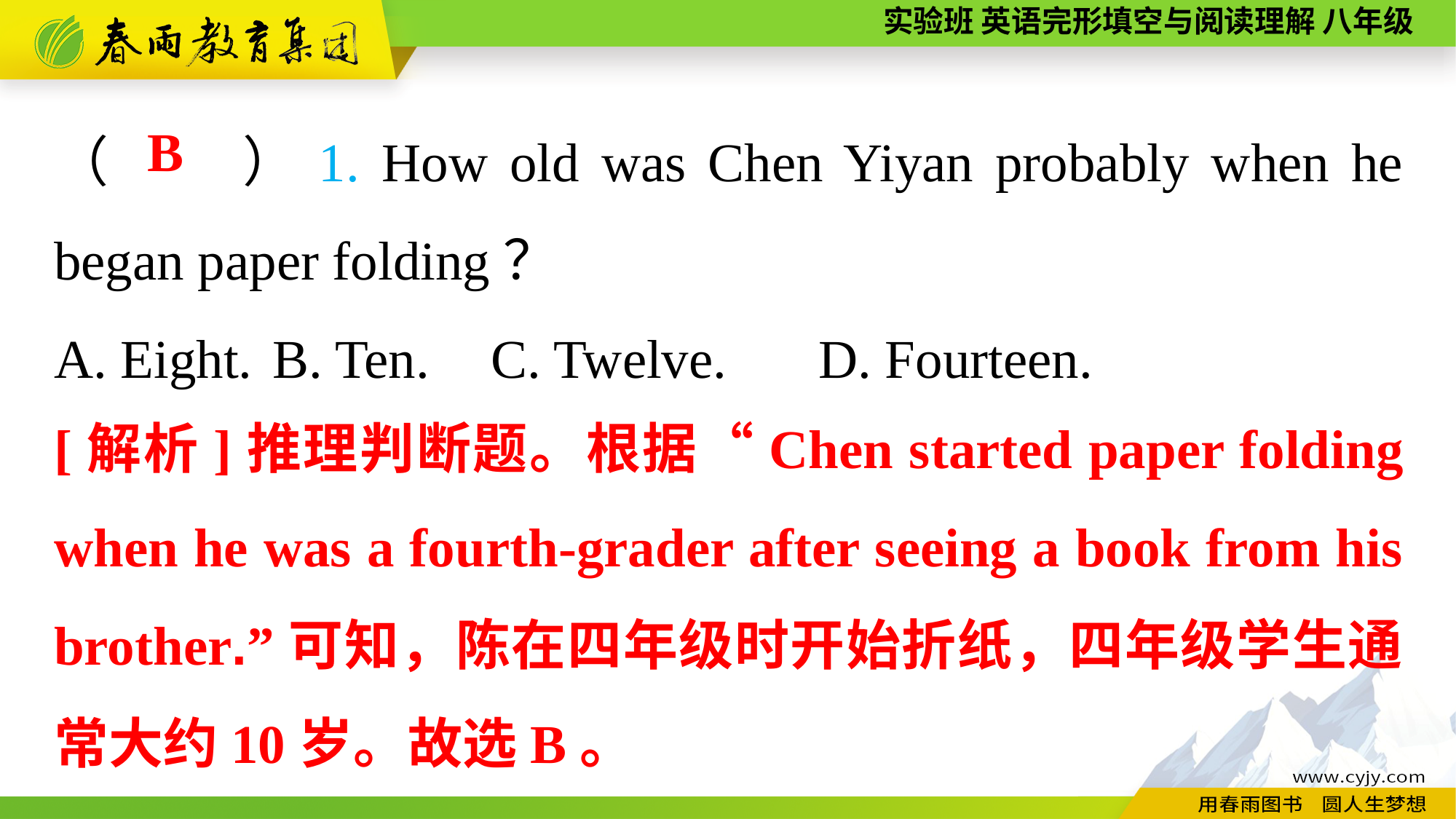

（　　）1. How old was Chen Yiyan probably when he began paper folding？
A. Eight.	B. Ten.	C. Twelve.	D. Fourteen.
B
[解析]推理判断题。根据“Chen started paper folding when he was a fourth-grader after seeing a book from his brother.”可知，陈在四年级时开始折纸，四年级学生通常大约10岁。故选B。